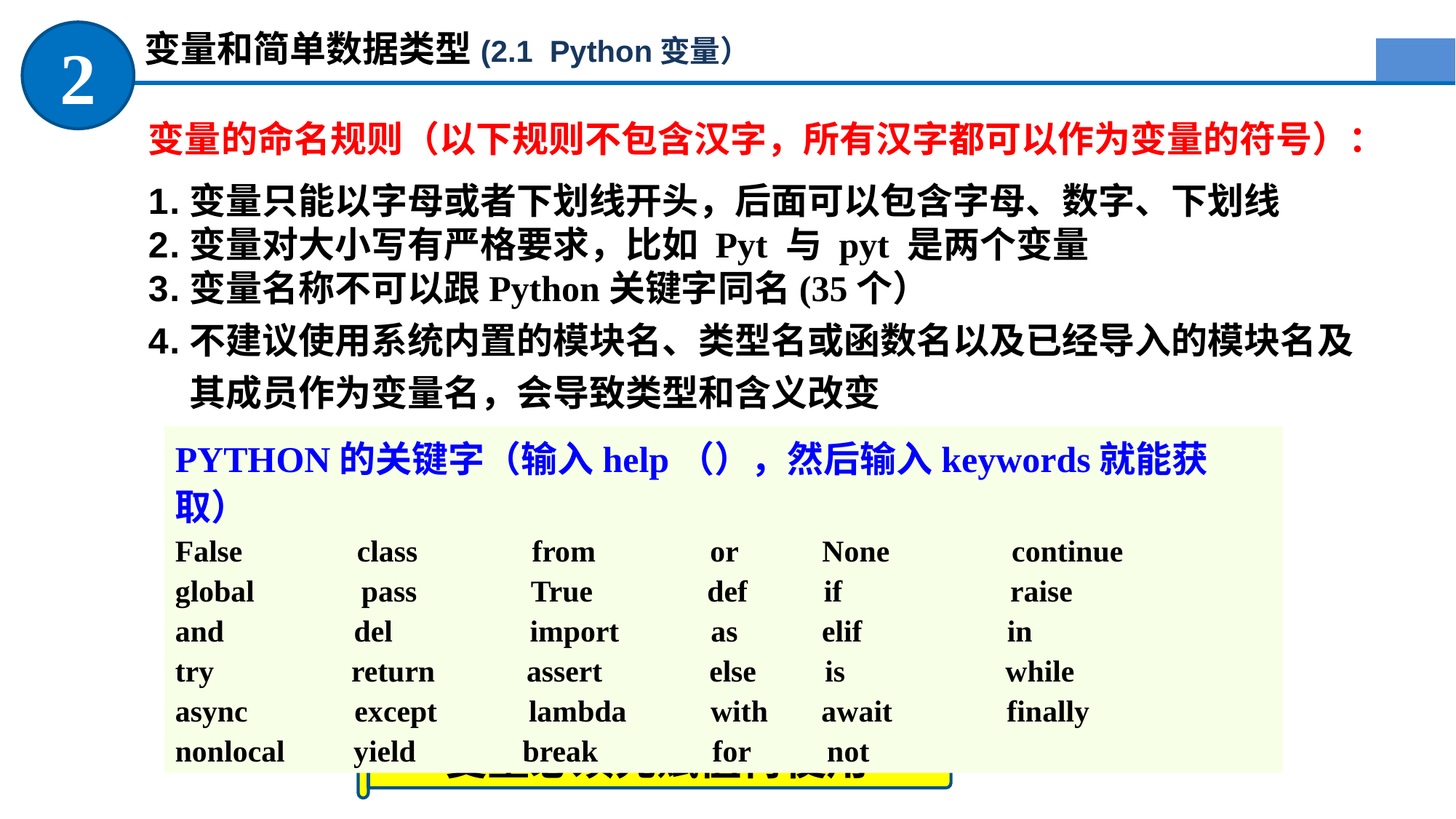

变量和简单数据类型(2.1  Python变量）
2

变量的命名规则（以下规则不包含汉字，所有汉字都可以作为变量的符号）：
变量只能以字母或者下划线开头，后面可以包含字母、数字、下划线
变量对大小写有严格要求，比如 Pyt 与 pyt 是两个变量
变量名称不可以跟Python关键字同名(35个）
不建议使用系统内置的模块名、类型名或函数名以及已经导入的模块名及其成员作为变量名，会导致类型和含义改变
PYTHON的关键字（输入help（），然后输入keywords就能获取）
False               class               from               or           None                continue
global              pass               True               def          if                      raise
and                 del                  import            as           elif                   in
try                  return            assert              else         is                     while
async              except            lambda           with       await               finally
nonlocal         yield              break               for          not
变量必须先赋值再使用